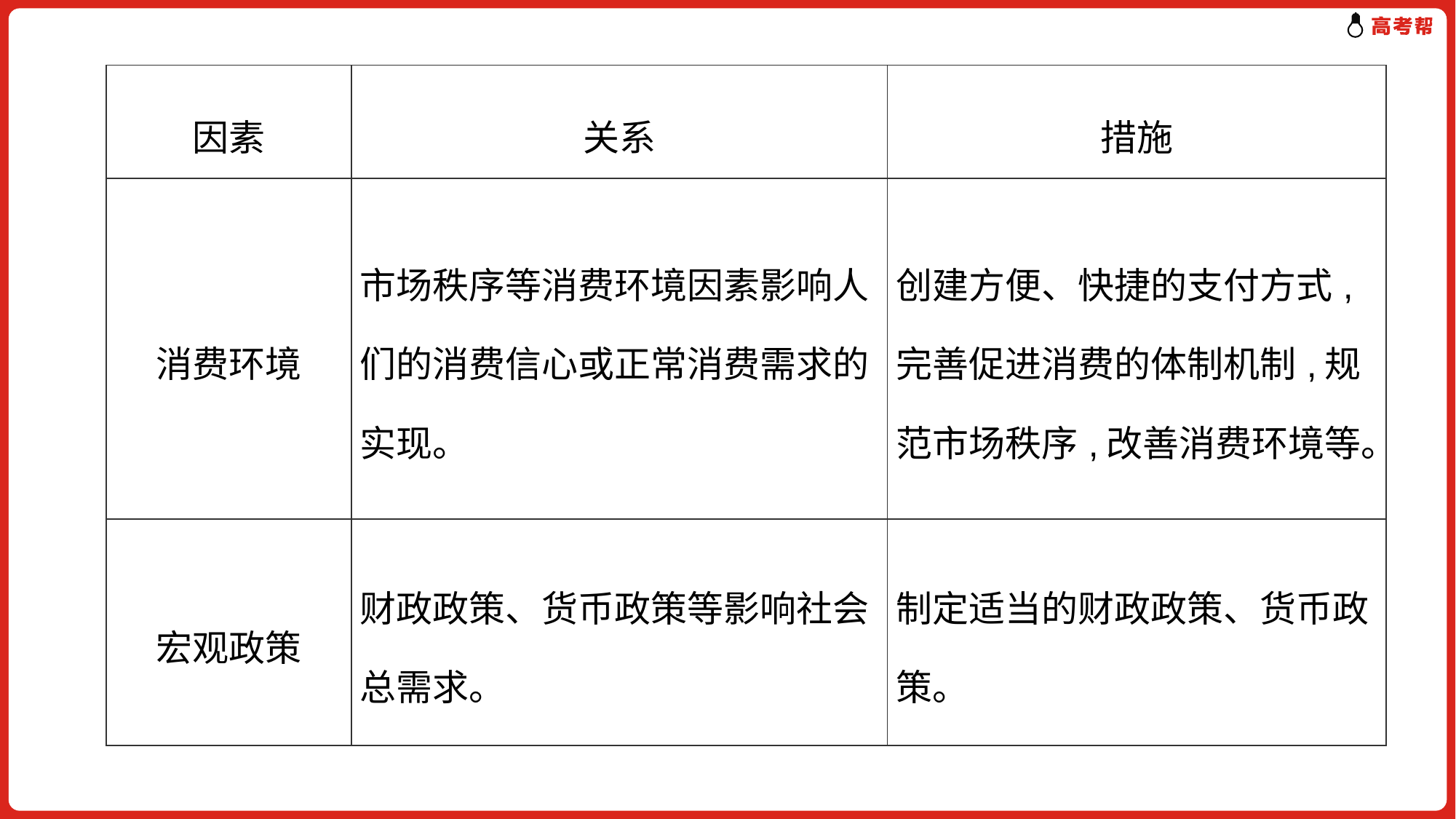

| 因素 | 关系 | 措施 |
| --- | --- | --- |
| 消费环境 | 市场秩序等消费环境因素影响人们的消费信心或正常消费需求的实现。 | 创建方便、快捷的支付方式,完善促进消费的体制机制,规范市场秩序,改善消费环境等。 |
| 宏观政策 | 财政政策、货币政策等影响社会总需求。 | 制定适当的财政政策、货币政策。 |